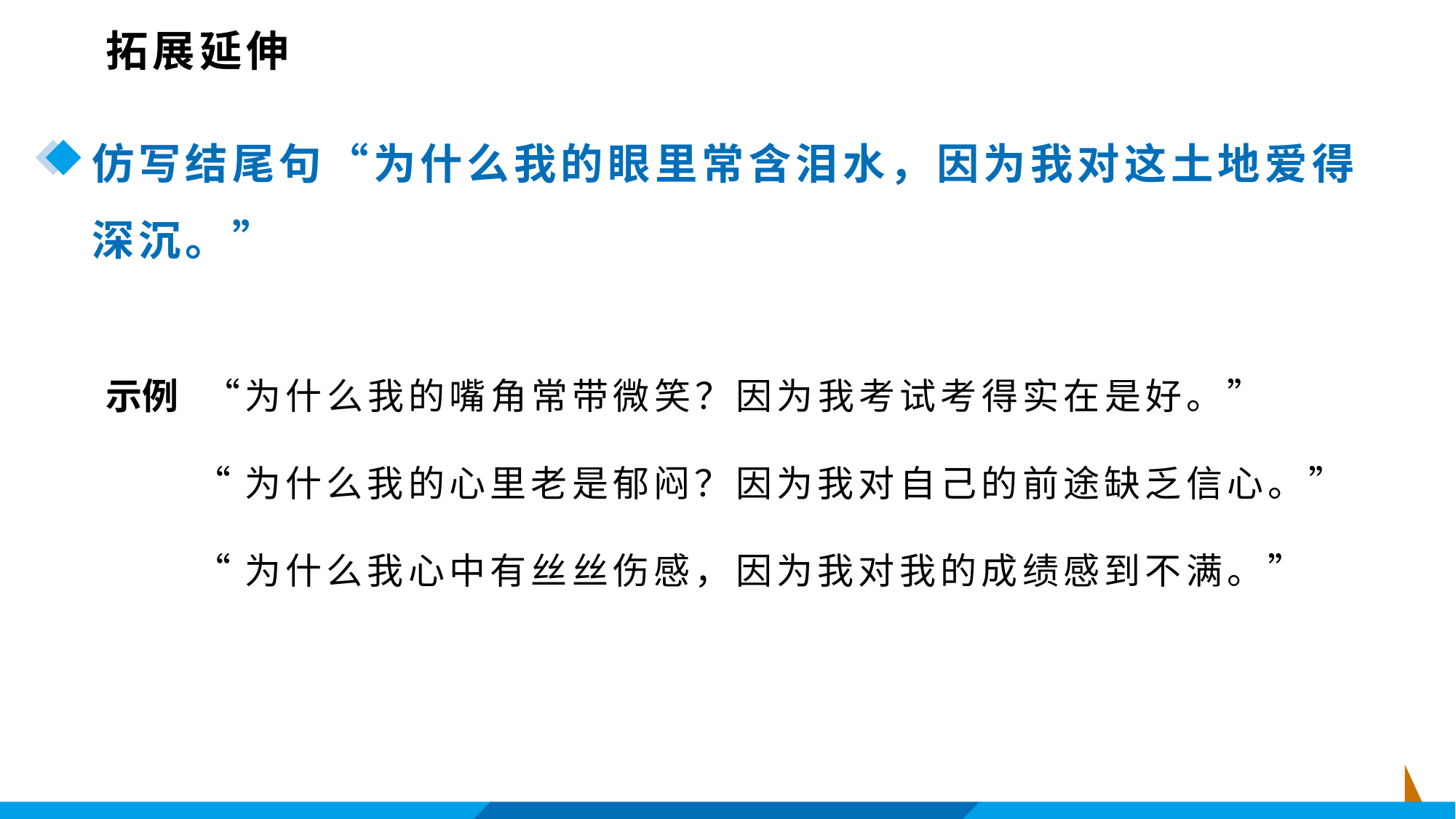

拓展延伸
仿写结尾句“为什么我的眼里常含泪水，因为我对这土地爱得深沉。”

示例  “为什么我的嘴角常带微笑？因为我考试考得实在是好。”
       “为什么我的心里老是郁闷？因为我对自己的前途缺乏信心。”
       “为什么我心中有丝丝伤感，因为我对我的成绩感到不满。”